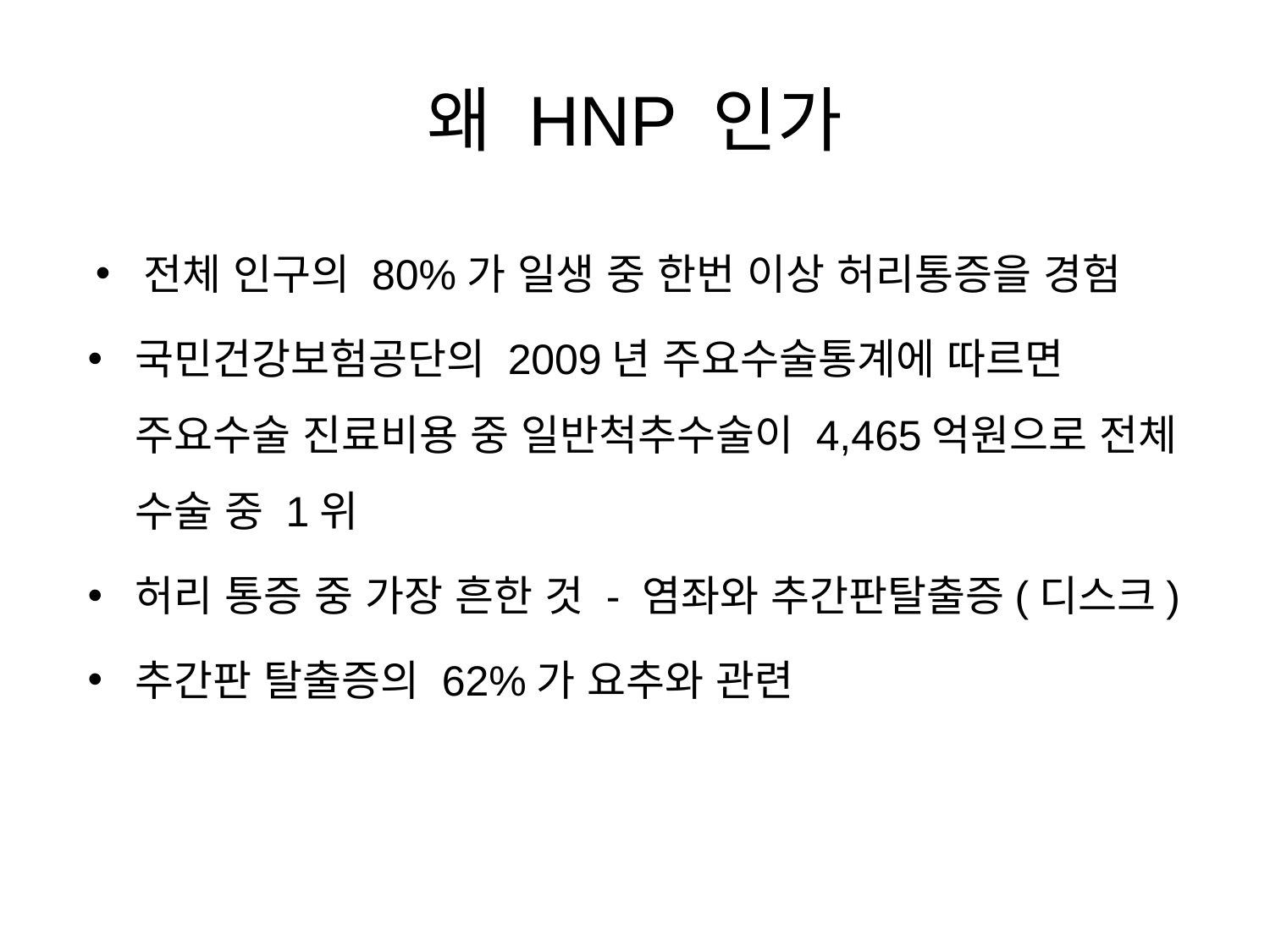

# 왜 HNP 인가
전체 인구의 80%가 일생 중 한번 이상 허리통증을 경험
국민건강보험공단의 2009년 주요수술통계에 따르면 주요수술 진료비용 중 일반척추수술이 4,465억원으로 전체 수술 중 1위
허리 통증 중 가장 흔한 것 - 염좌와 추간판탈출증(디스크)
추간판 탈출증의 62%가 요추와 관련